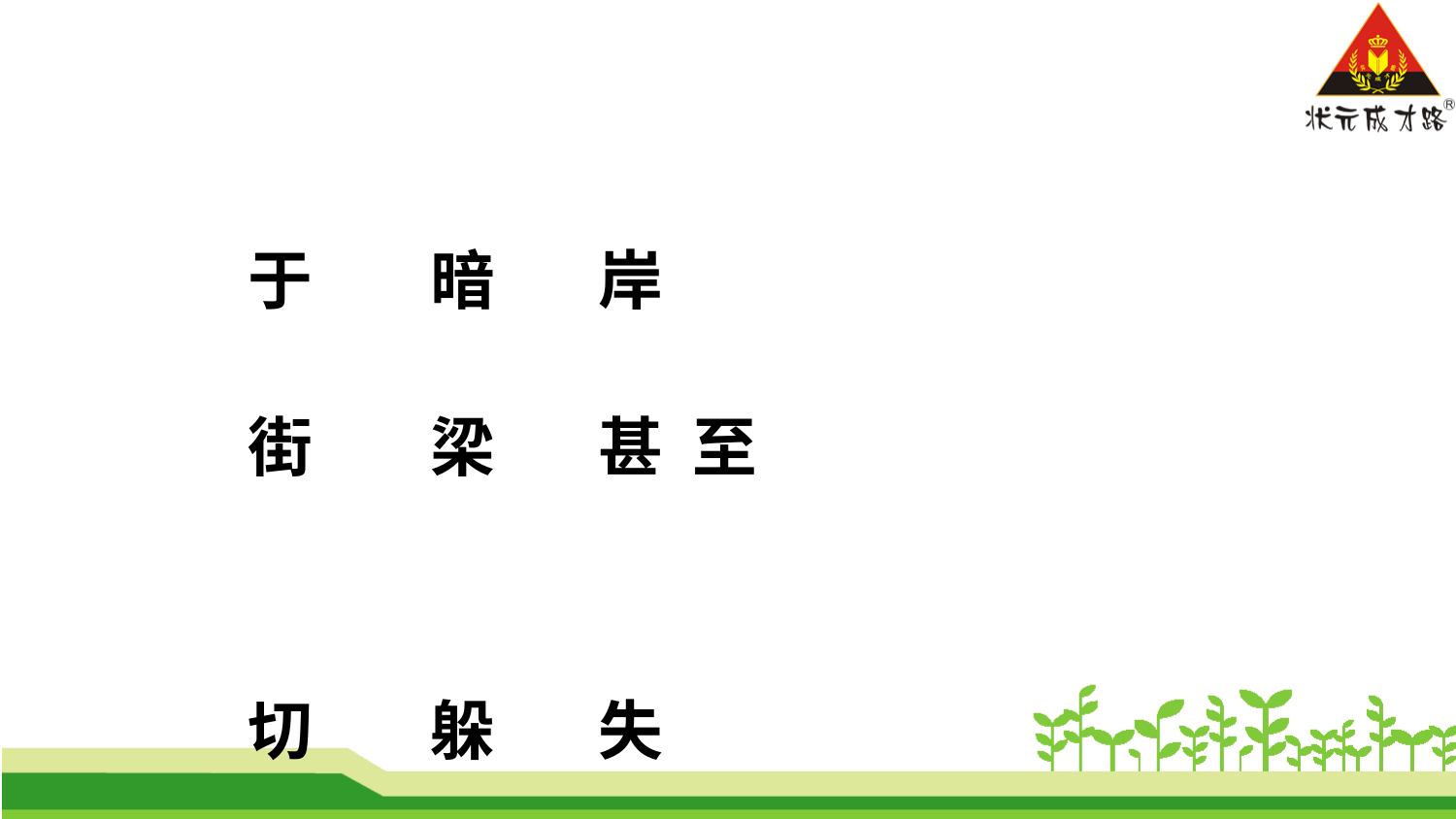

于        暗       岸

  街        梁       甚  至

  切        躲       失